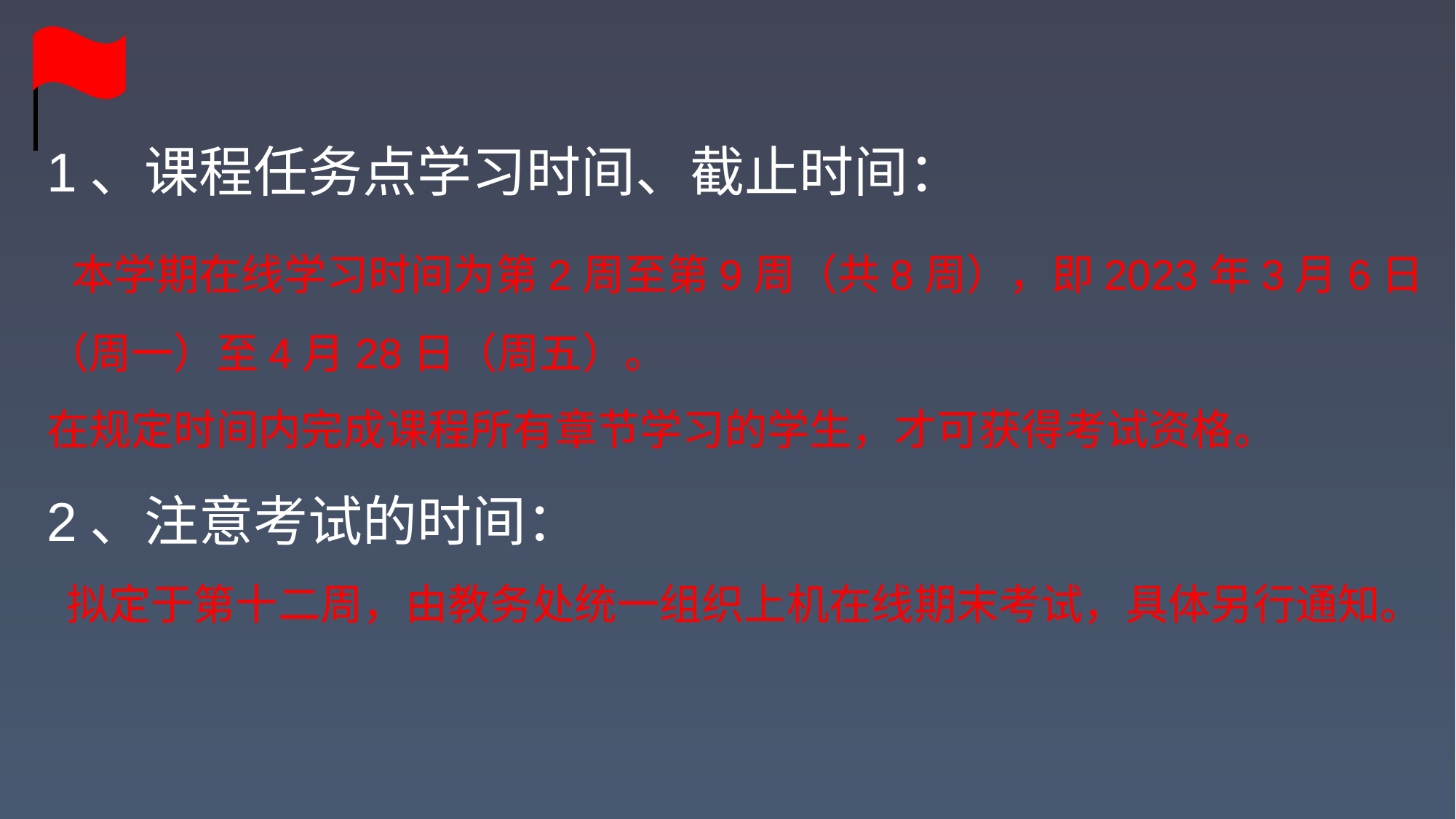

1、课程任务点学习时间、截止时间：
 本学期在线学习时间为第2周至第9周（共8周），即2023年3月6日（周一）至4月28日（周五）。
在规定时间内完成课程所有章节学习的学生，才可获得考试资格。
2、注意考试的时间：
 拟定于第十二周，由教务处统一组织上机在线期末考试，具体另行通知。